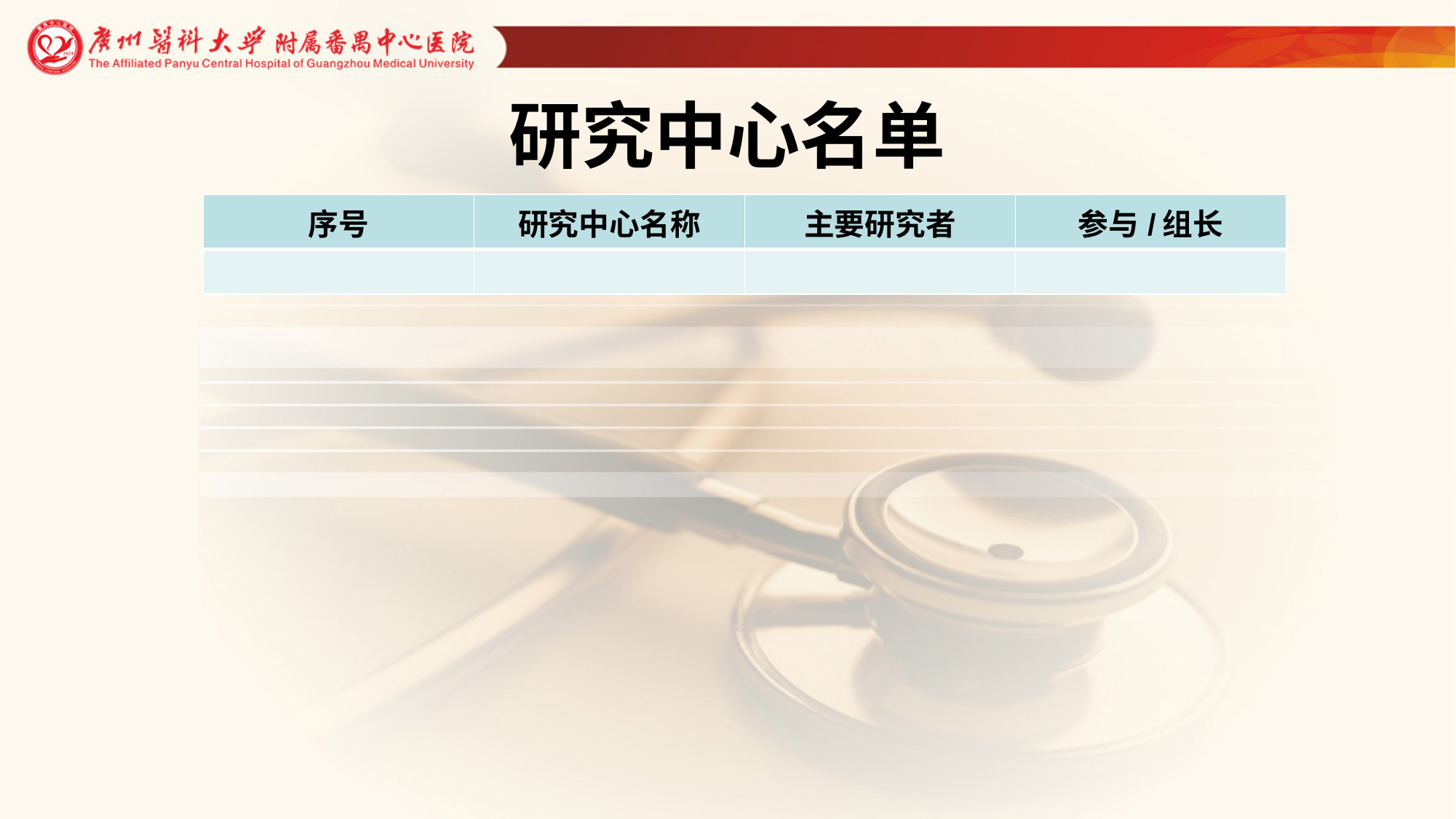

# 研究中心名单
| 序号 | 研究中心名称 | 主要研究者 | 参与/组长 |
| --- | --- | --- | --- |
|  |  |  |  |